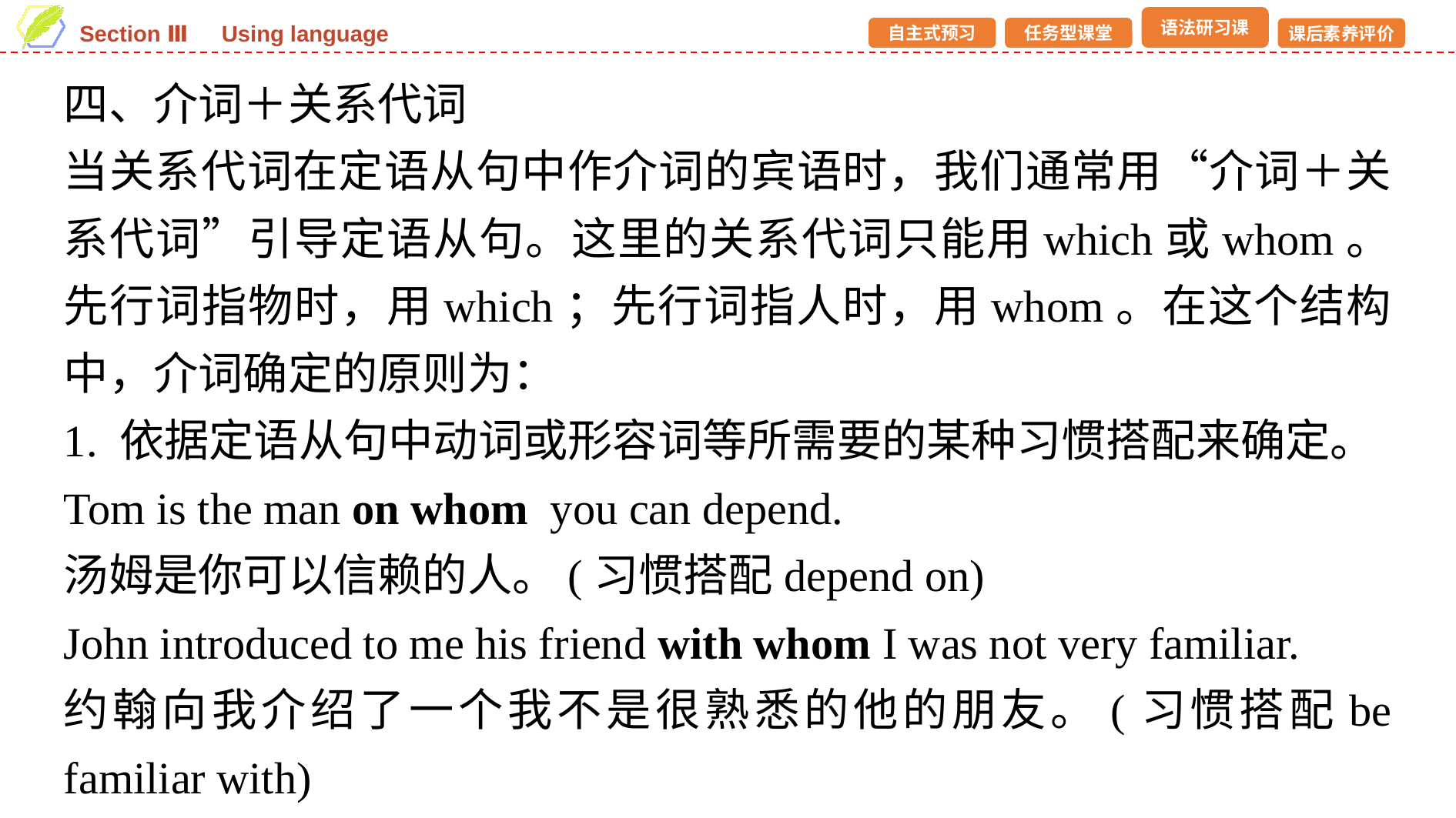

四、介词＋关系代词
当关系代词在定语从句中作介词的宾语时，我们通常用“介词＋关系代词”引导定语从句。这里的关系代词只能用which或whom。先行词指物时，用which；先行词指人时，用whom。在这个结构中，介词确定的原则为：
1. 依据定语从句中动词或形容词等所需要的某种习惯搭配来确定。
Tom is the man on whom  you can depend.
汤姆是你可以信赖的人。(习惯搭配depend on)
John introduced to me his friend with whom I was not very familiar.
约翰向我介绍了一个我不是很熟悉的他的朋友。(习惯搭配be familiar with)